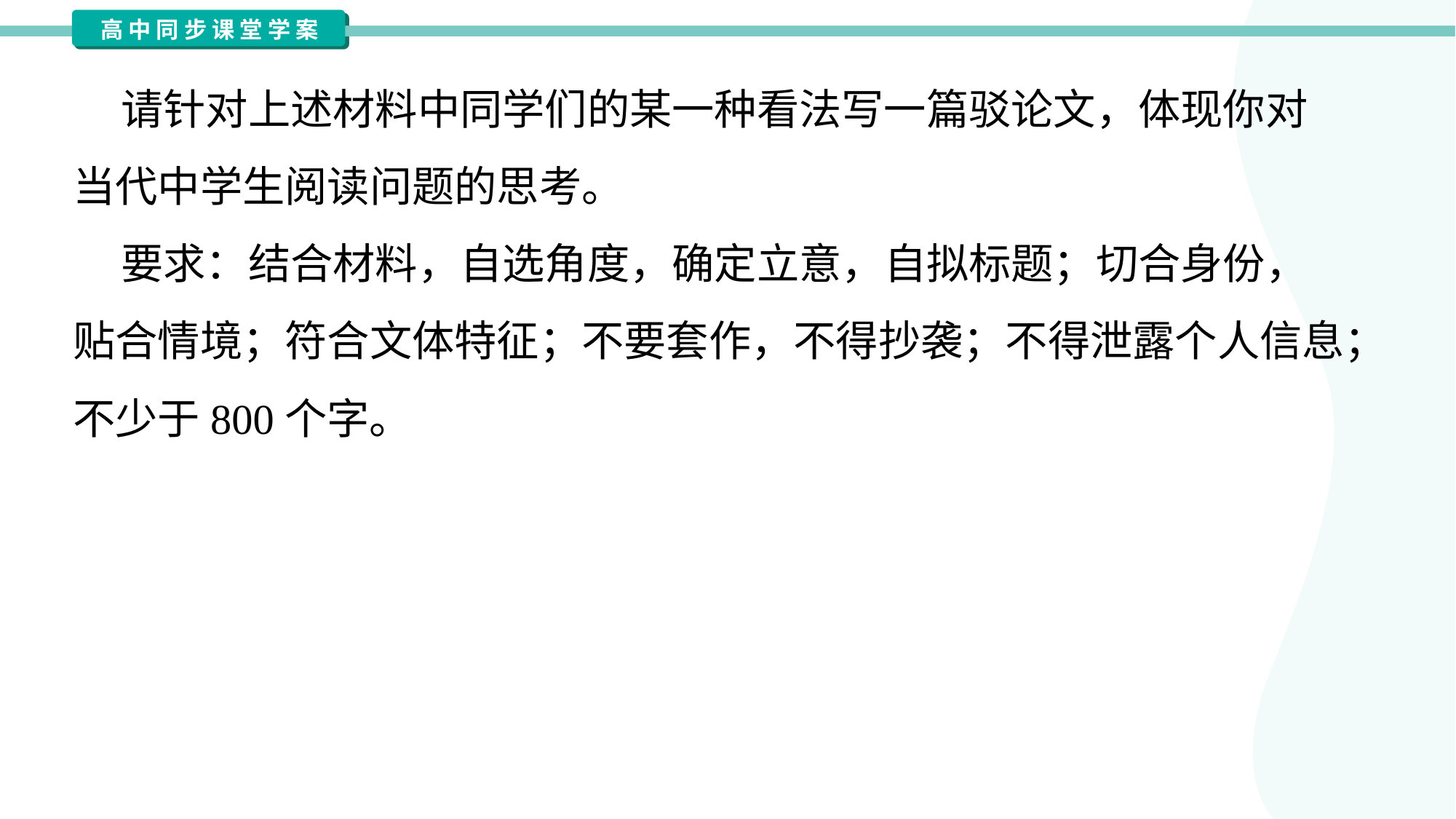

请针对上述材料中同学们的某一种看法写一篇驳论文，体现你对
当代中学生阅读问题的思考。
    要求：结合材料，自选角度，确定立意，自拟标题；切合身份，
贴合情境；符合文体特征；不要套作，不得抄袭；不得泄露个人信息；
不少于800个字。